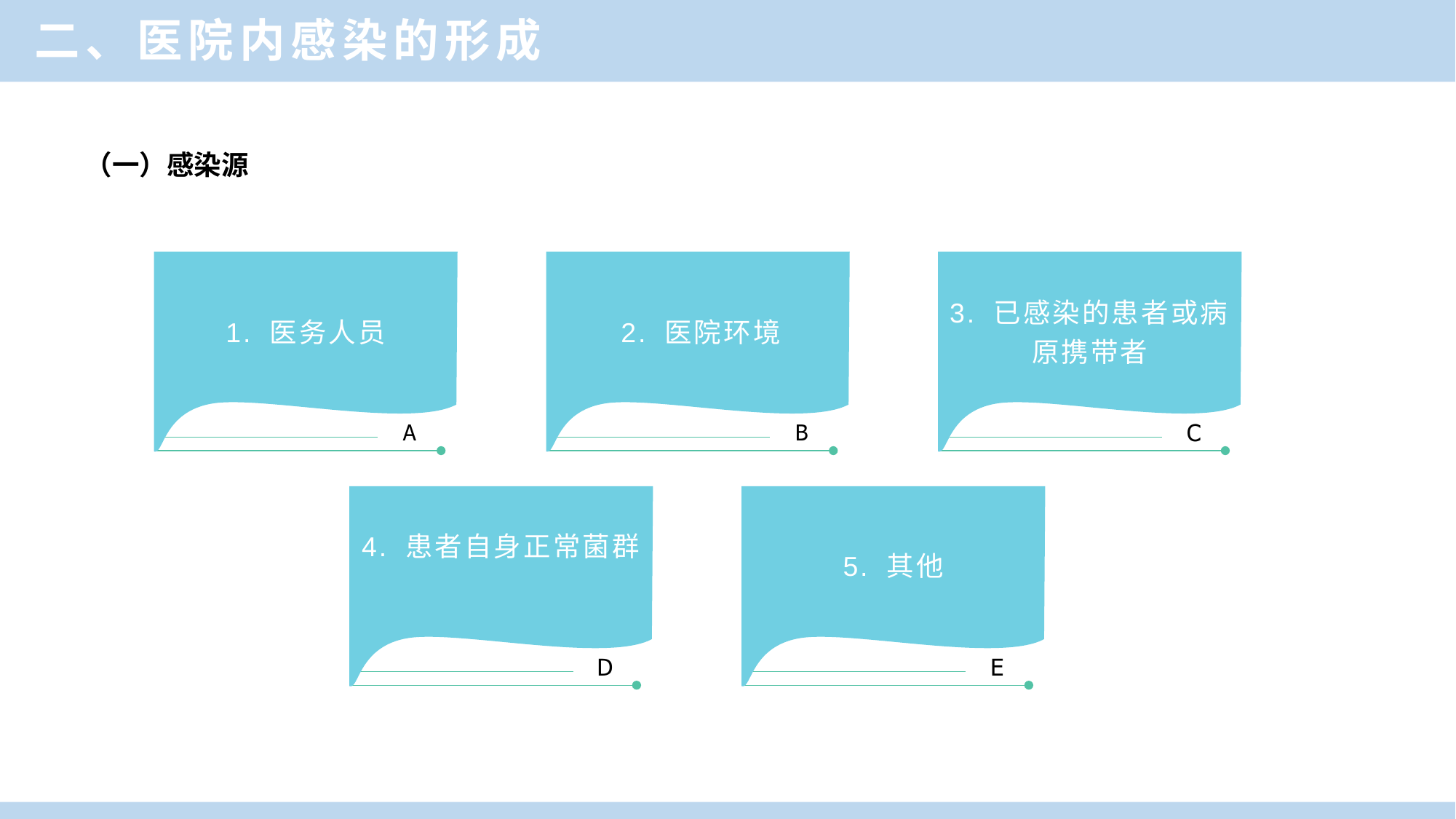

二、医院内感染的形成
（一）感染源

A

B

C
1. 医务人员
2. 医院环境
3. 已感染的患者或病原携带者
4. 患者自身正常菌群
5. 其他

D

E